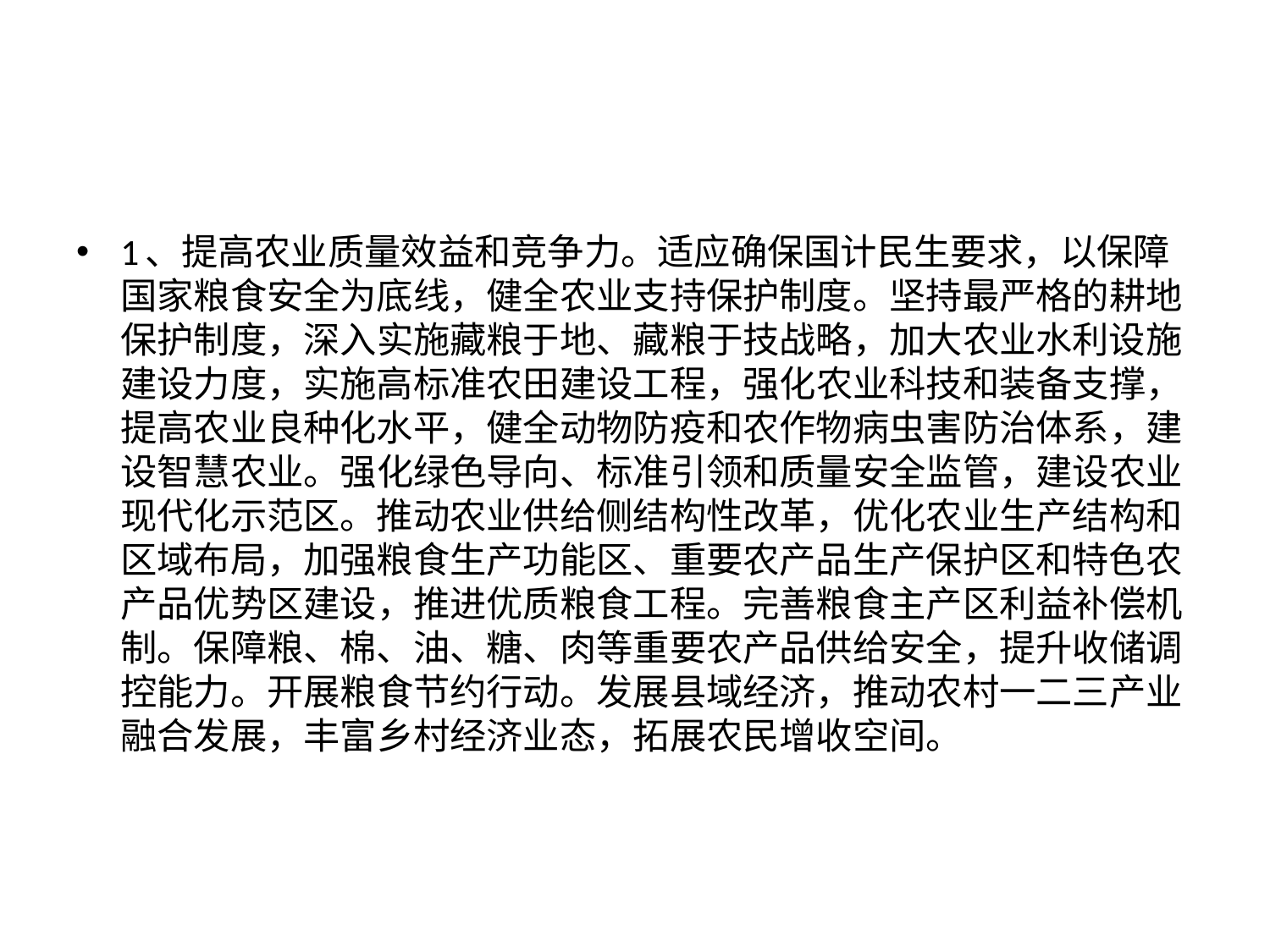

#
1、提高农业质量效益和竞争力。适应确保国计民生要求，以保障国家粮食安全为底线，健全农业支持保护制度。坚持最严格的耕地保护制度，深入实施藏粮于地、藏粮于技战略，加大农业水利设施建设力度，实施高标准农田建设工程，强化农业科技和装备支撑，提高农业良种化水平，健全动物防疫和农作物病虫害防治体系，建设智慧农业。强化绿色导向、标准引领和质量安全监管，建设农业现代化示范区。推动农业供给侧结构性改革，优化农业生产结构和区域布局，加强粮食生产功能区、重要农产品生产保护区和特色农产品优势区建设，推进优质粮食工程。完善粮食主产区利益补偿机制。保障粮、棉、油、糖、肉等重要农产品供给安全，提升收储调控能力。开展粮食节约行动。发展县域经济，推动农村一二三产业融合发展，丰富乡村经济业态，拓展农民增收空间。